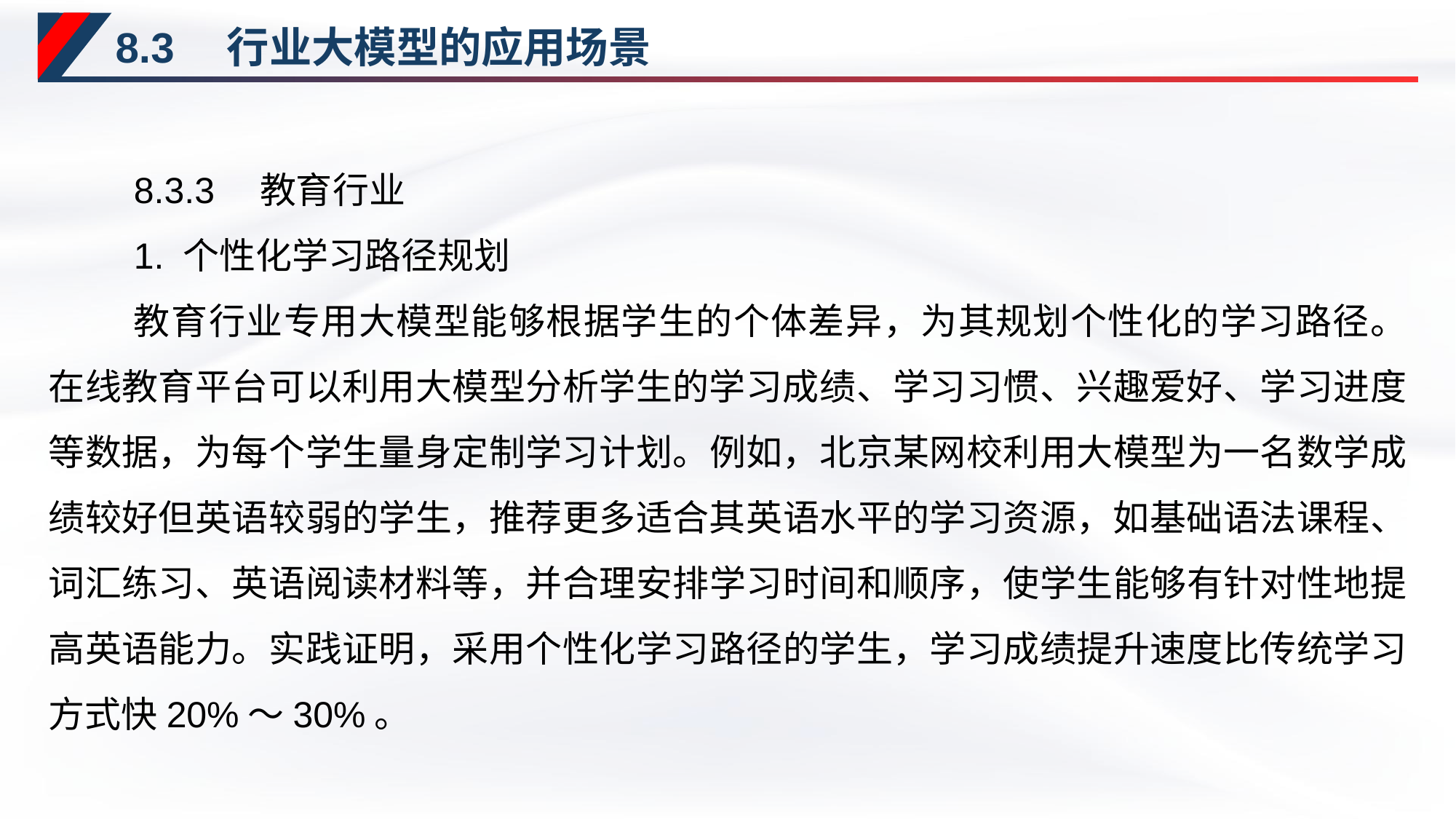

# 8.3　行业大模型的应用场景
8.3.3　教育行业
1. 个性化学习路径规划
教育行业专用大模型能够根据学生的个体差异，为其规划个性化的学习路径。在线教育平台可以利用大模型分析学生的学习成绩、学习习惯、兴趣爱好、学习进度等数据，为每个学生量身定制学习计划。例如，北京某网校利用大模型为一名数学成绩较好但英语较弱的学生，推荐更多适合其英语水平的学习资源，如基础语法课程、词汇练习、英语阅读材料等，并合理安排学习时间和顺序，使学生能够有针对性地提高英语能力。实践证明，采用个性化学习路径的学生，学习成绩提升速度比传统学习方式快20%～30%。